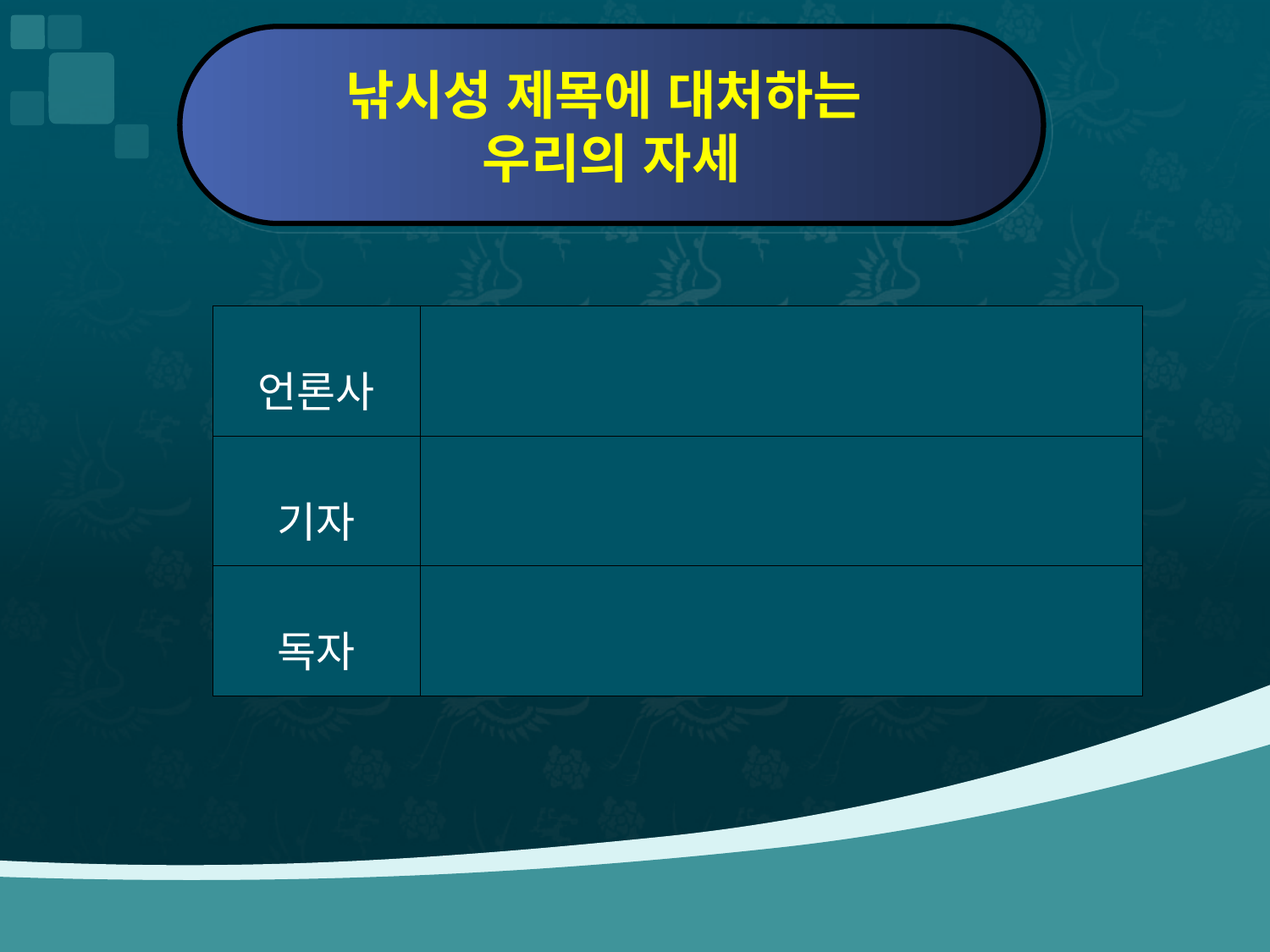

낚시성 제목에 대처하는
우리의 자세

| 언론사 |  |
| --- | --- |
| 기자 |  |
| 독자 |  |